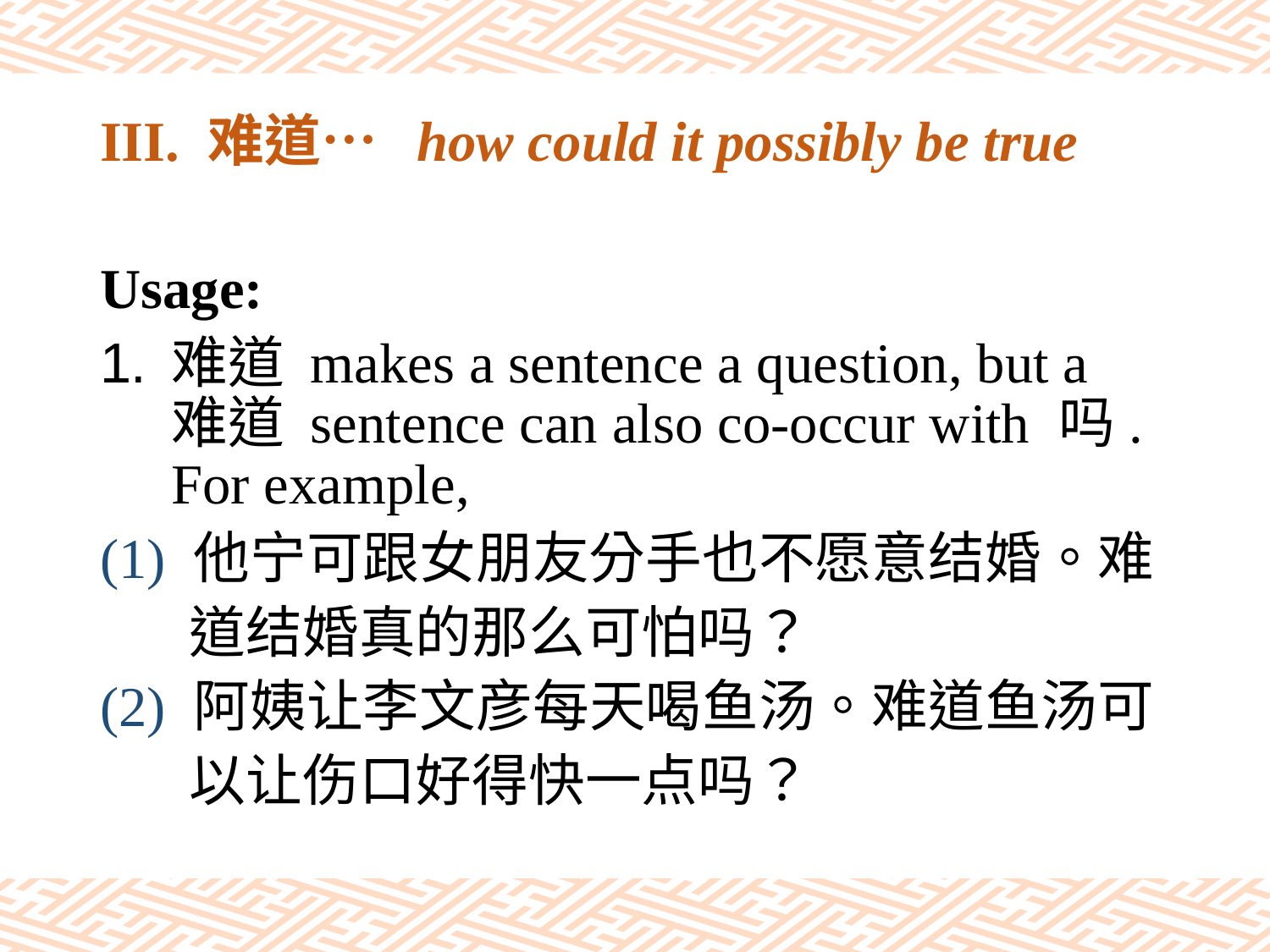

# III. 难道…  how could it possibly be true
Usage:
难道 makes a sentence a question, but a 难道 sentence can also co-occur with 吗. For example,
(1) 他宁可跟女朋友分手也不愿意结婚。难
      道结婚真的那么可怕吗？
(2) 阿姨让李文彦每天喝鱼汤。难道鱼汤可
      以让伤口好得快一点吗？